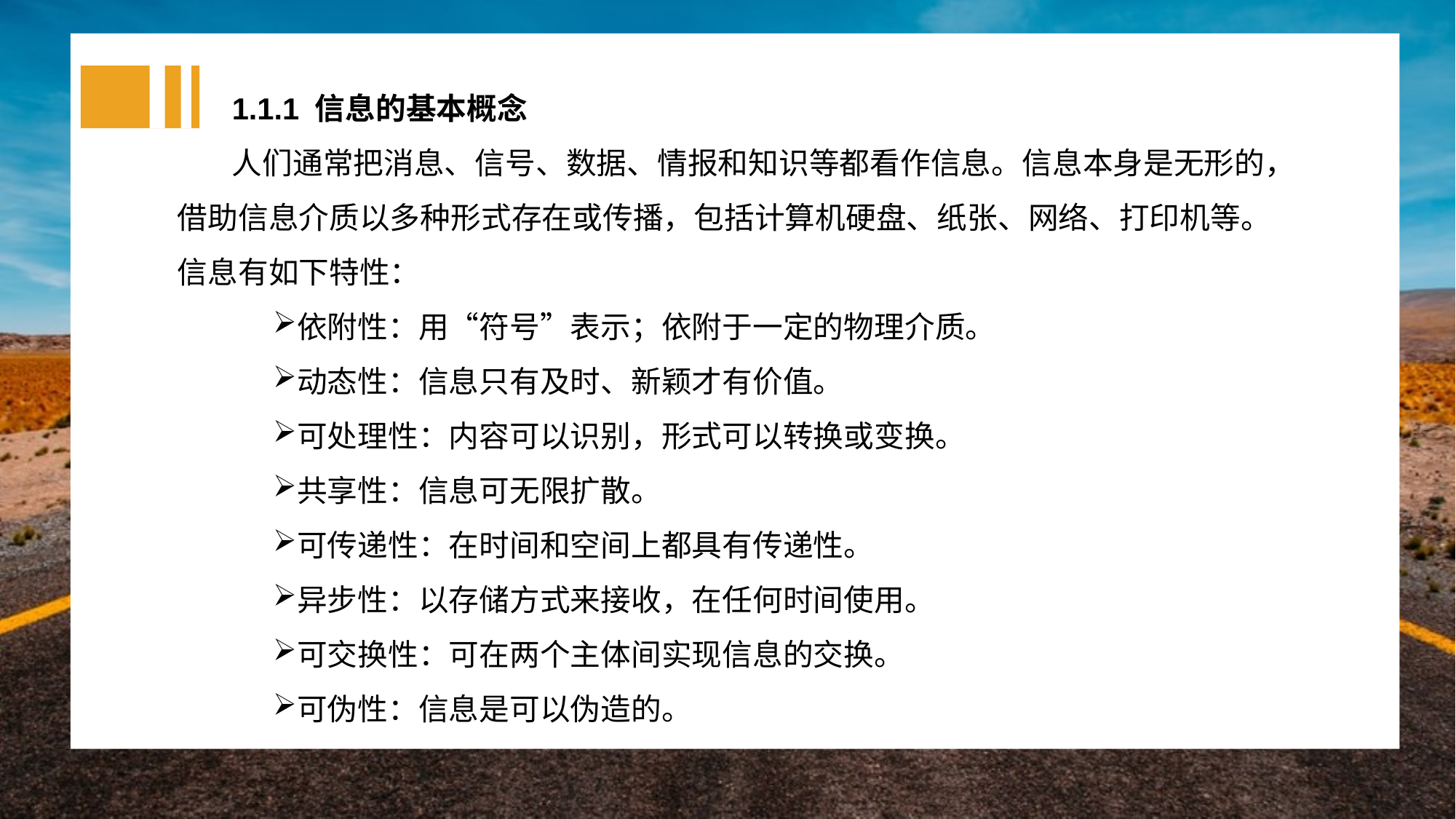

1.1.1 信息的基本概念
人们通常把消息、信号、数据、情报和知识等都看作信息。信息本身是无形的，借助信息介质以多种形式存在或传播，包括计算机硬盘、纸张、网络、打印机等。信息有如下特性：
依附性：用“符号”表示；依附于一定的物理介质。
动态性：信息只有及时、新颖才有价值。
可处理性：内容可以识别，形式可以转换或变换。
共享性：信息可无限扩散。
可传递性：在时间和空间上都具有传递性。
异步性：以存储方式来接收，在任何时间使用。
可交换性：可在两个主体间实现信息的交换。
可伪性：信息是可以伪造的。